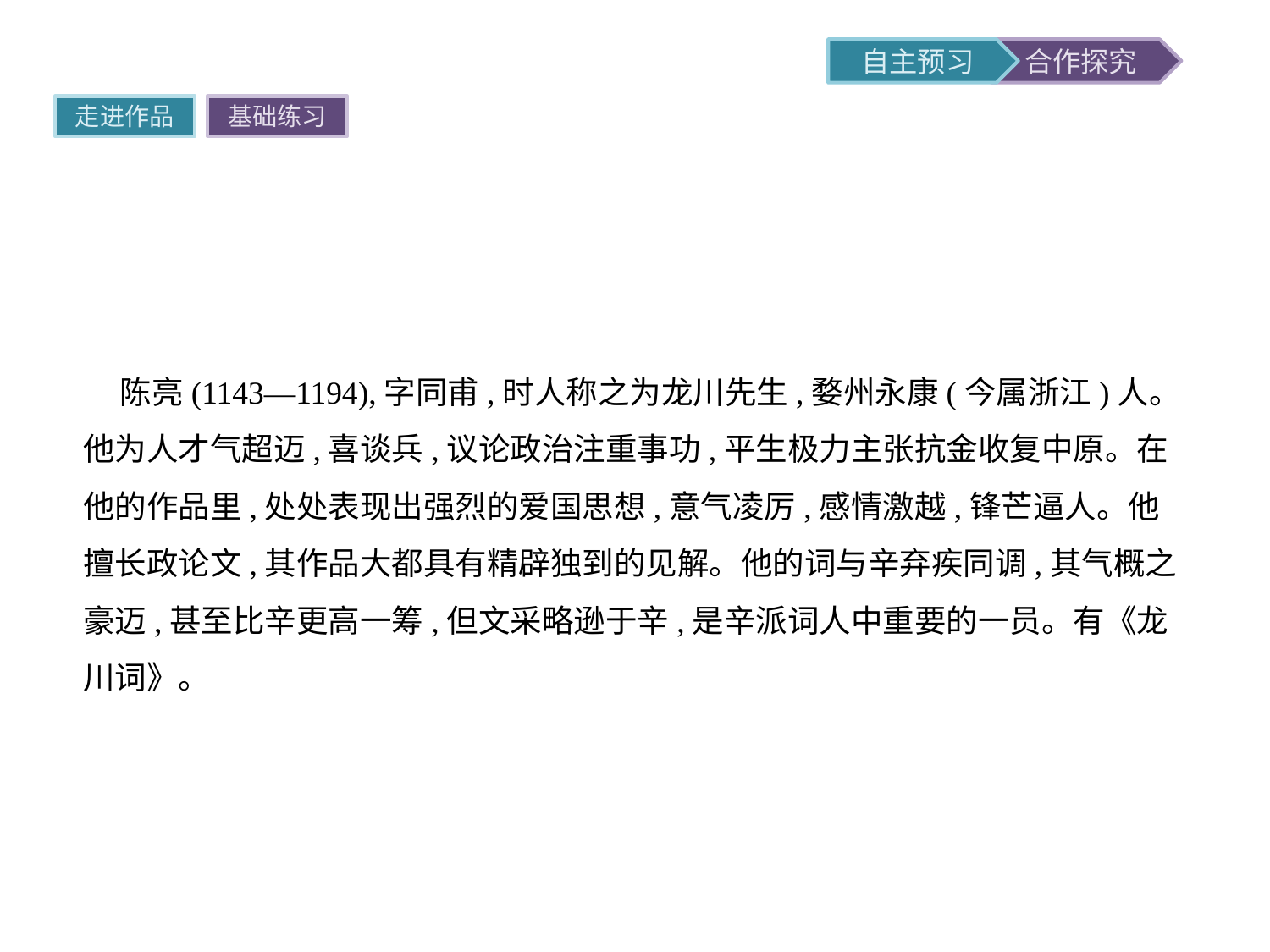

走进作品
基础练习
陈亮(1143—1194),字同甫,时人称之为龙川先生,婺州永康(今属浙江)人。他为人才气超迈,喜谈兵,议论政治注重事功,平生极力主张抗金收复中原。在他的作品里,处处表现出强烈的爱国思想,意气凌厉,感情激越,锋芒逼人。他擅长政论文,其作品大都具有精辟独到的见解。他的词与辛弃疾同调,其气概之豪迈,甚至比辛更高一筹,但文采略逊于辛,是辛派词人中重要的一员。有《龙川词》。